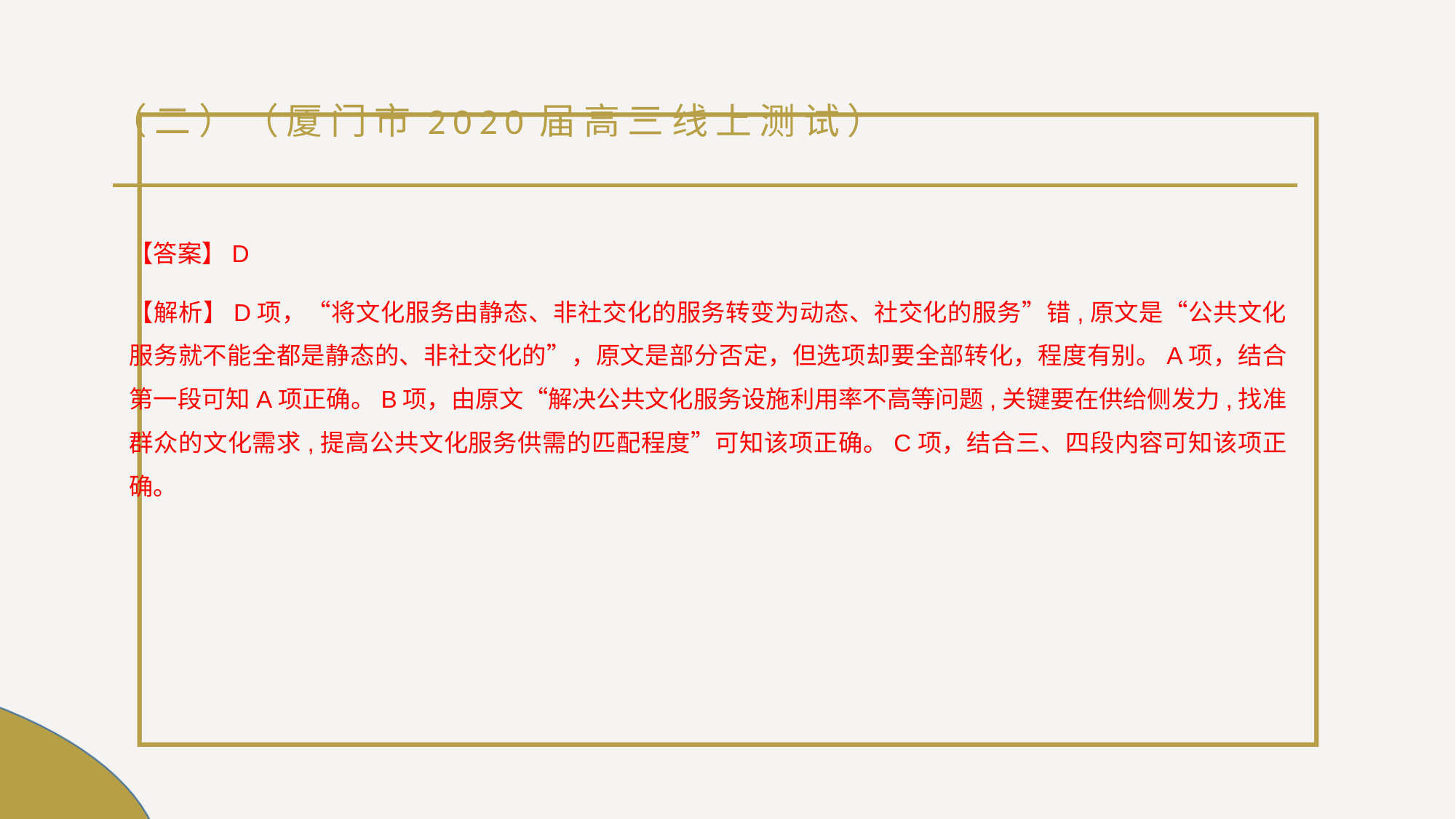

# （二）（厦门市2020届高三线上测试）
【答案】D
【解析】D项，“将文化服务由静态、非社交化的服务转变为动态、社交化的服务”错,原文是“公共文化服务就不能全都是静态的、非社交化的”，原文是部分否定，但选项却要全部转化，程度有别。A项，结合第一段可知A项正确。B项，由原文“解决公共文化服务设施利用率不高等问题,关键要在供给侧发力,找准群众的文化需求,提高公共文化服务供需的匹配程度”可知该项正确。C项，结合三、四段内容可知该项正确。